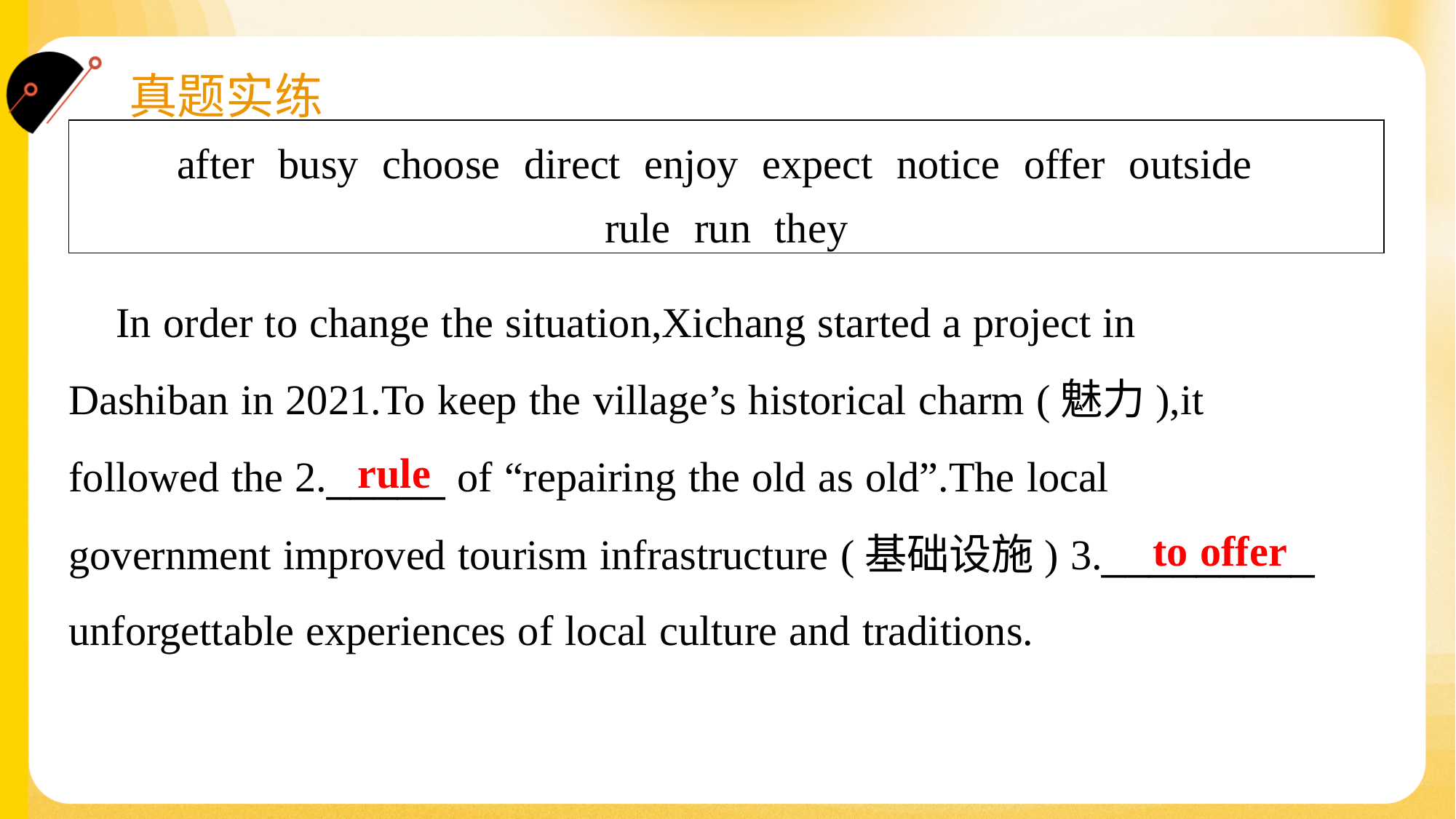

| after busy choose direct enjoy expect notice offer outside rule run they |
| --- |
    In order to change the situation,Xichang started a project in
Dashiban in 2021.To keep the village’s historical charm (魅力),it
followed the 2._____ of “repairing the old as old”.The local
government improved tourism infrastructure (基础设施) 3._________
unforgettable experiences of local culture and traditions.#1.4
rule
to offer